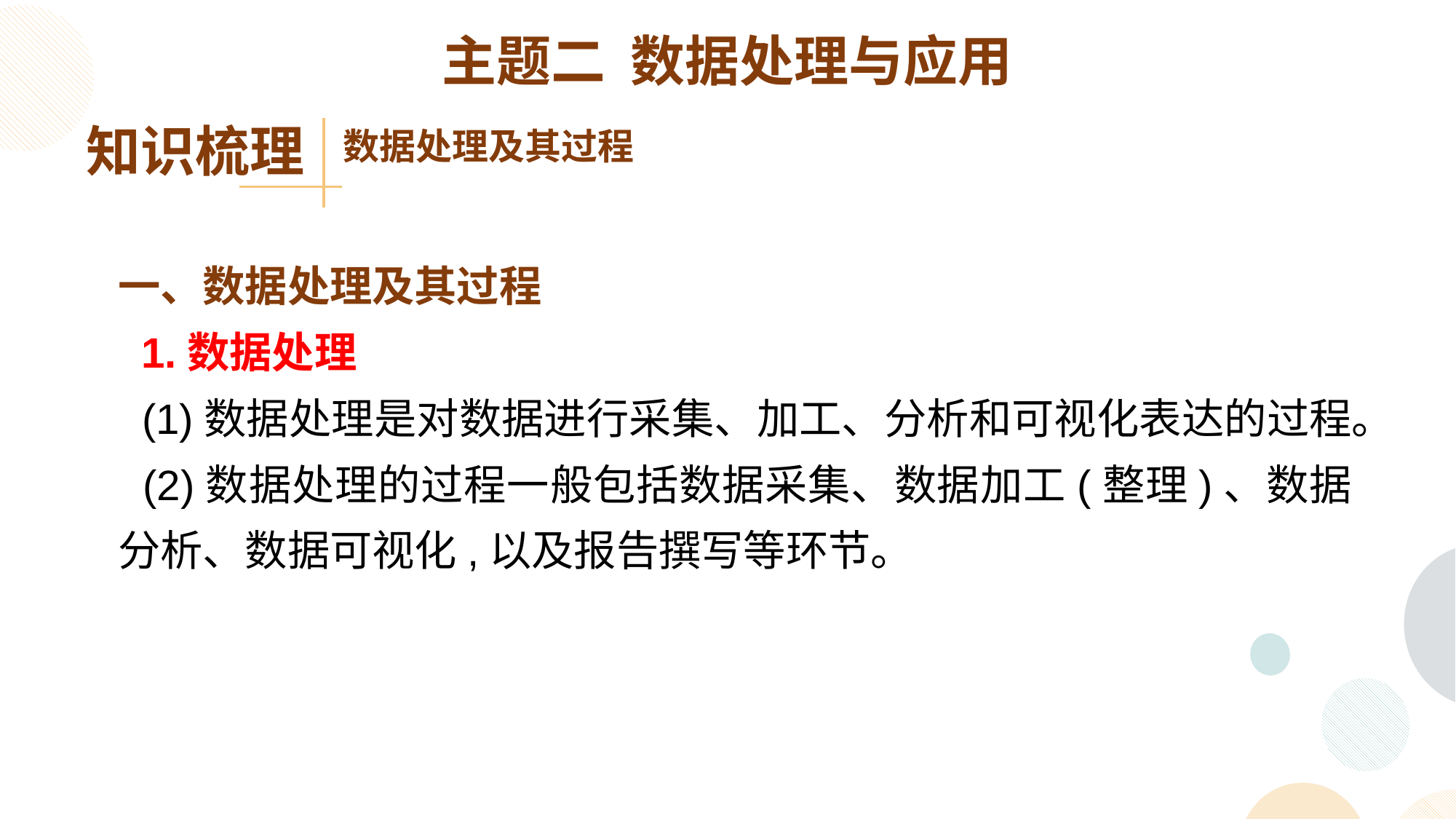

主题二  数据处理与应用
知识梳理
数据处理及其过程
一、数据处理及其过程
  1.数据处理
  (1)数据处理是对数据进行采集、加工、分析和可视化表达的过程。
  (2)数据处理的过程一般包括数据采集、数据加工(整理)、数据分析、数据可视化,以及报告撰写等环节。